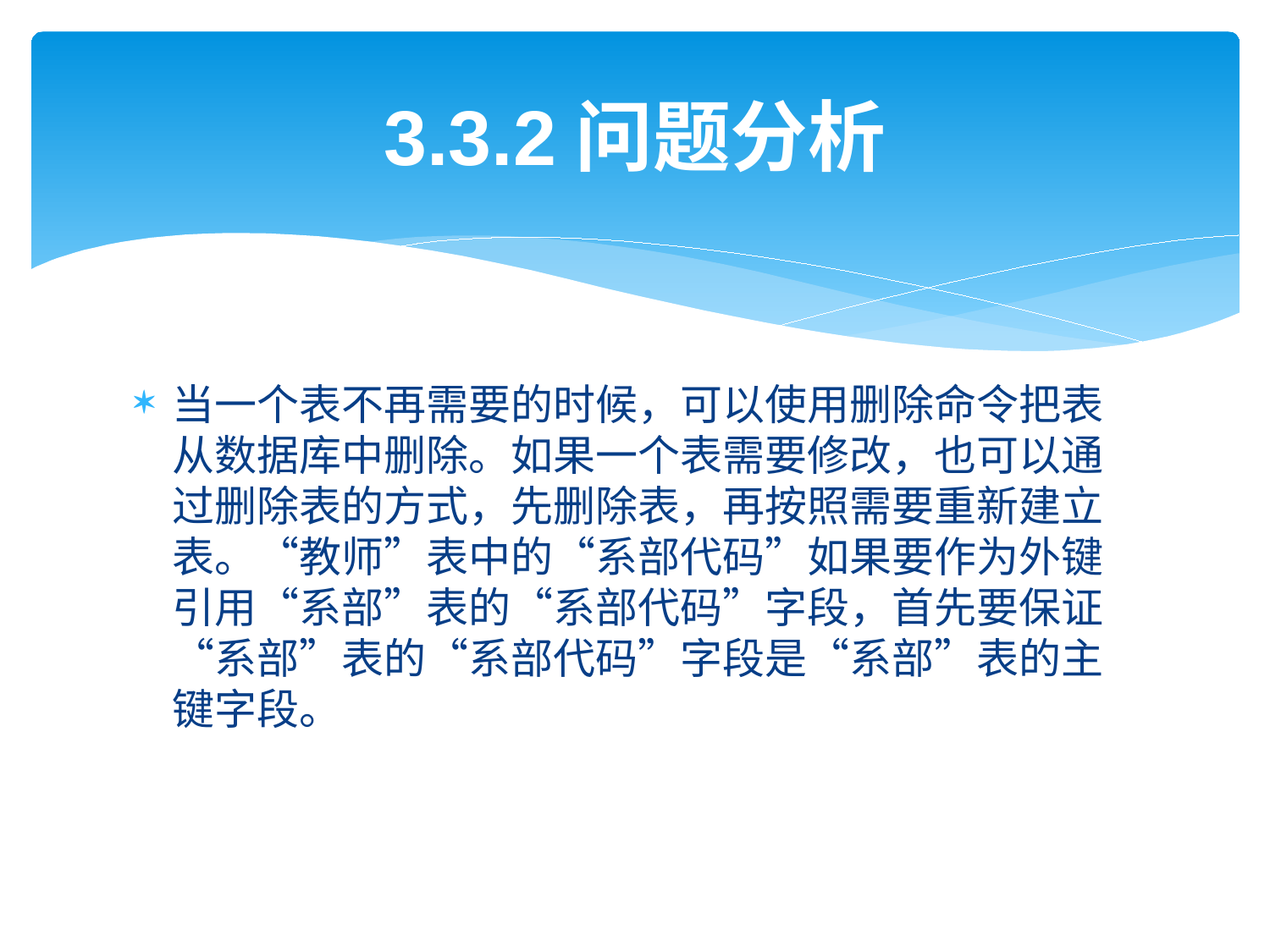

# 3.3.2问题分析
当一个表不再需要的时候，可以使用删除命令把表从数据库中删除。如果一个表需要修改，也可以通过删除表的方式，先删除表，再按照需要重新建立表。“教师”表中的“系部代码”如果要作为外键引用“系部”表的“系部代码”字段，首先要保证“系部”表的“系部代码”字段是“系部”表的主键字段。